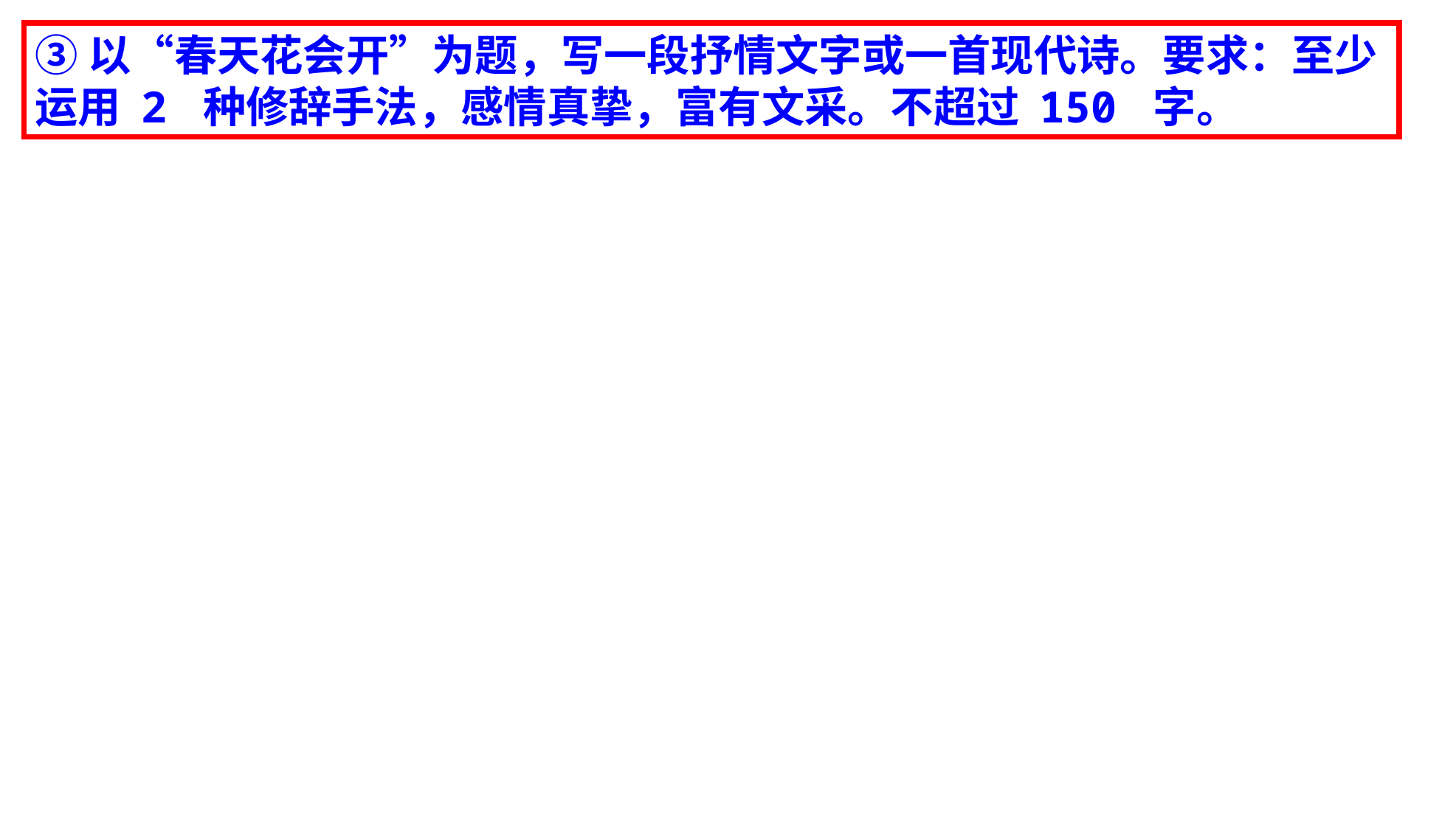

③以“春天花会开”为题，写一段抒情文字或一首现代诗。要求：至少运用 2 种修辞手法，感情真挚，富有文采。不超过 150 字。